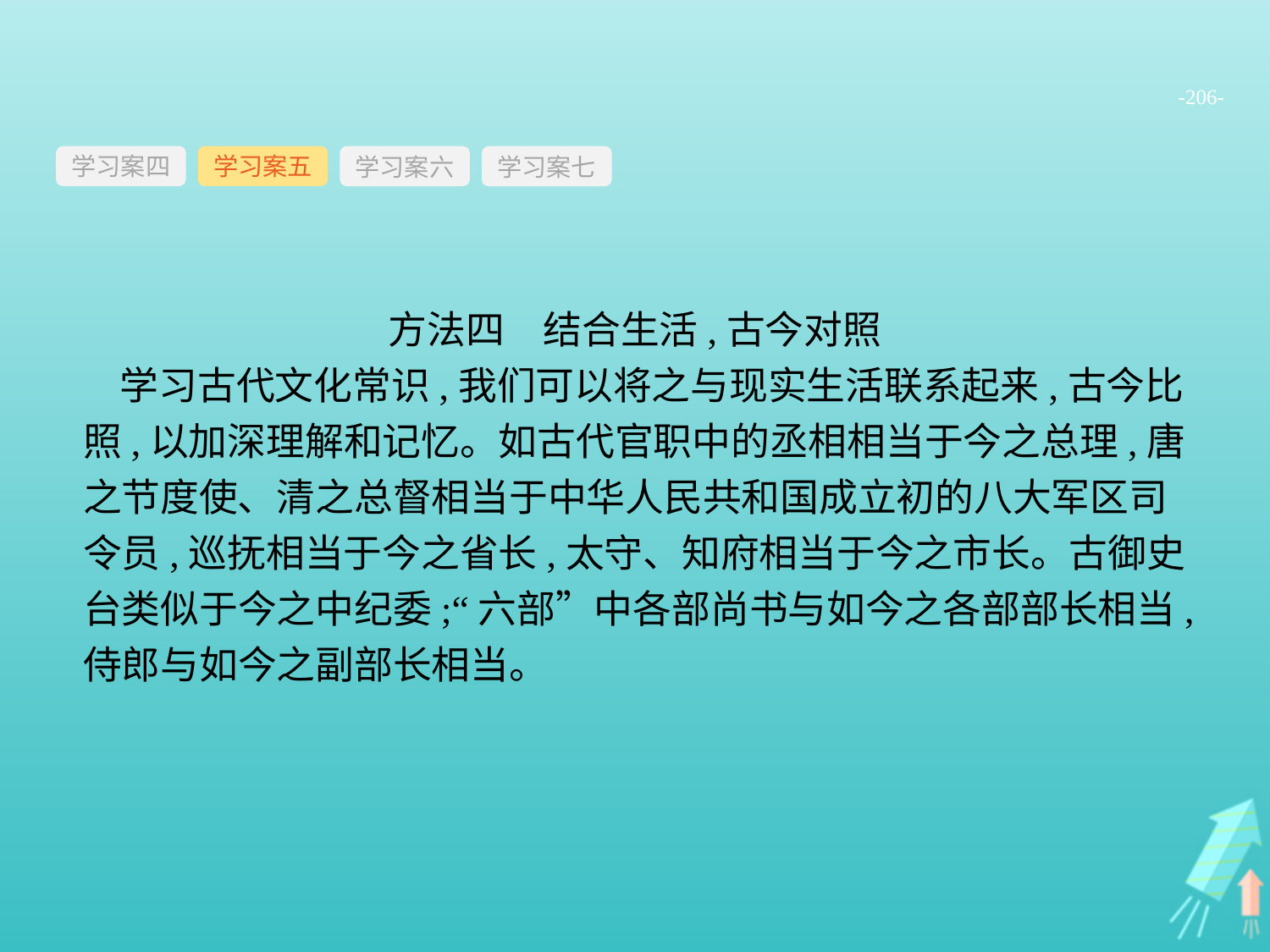

-206-
学习案四
学习案六
学习案七
学习案五
方法四　结合生活,古今对照
学习古代文化常识,我们可以将之与现实生活联系起来,古今比照,以加深理解和记忆。如古代官职中的丞相相当于今之总理,唐之节度使、清之总督相当于中华人民共和国成立初的八大军区司令员,巡抚相当于今之省长,太守、知府相当于今之市长。古御史台类似于今之中纪委;“六部”中各部尚书与如今之各部部长相当,侍郎与如今之副部长相当。